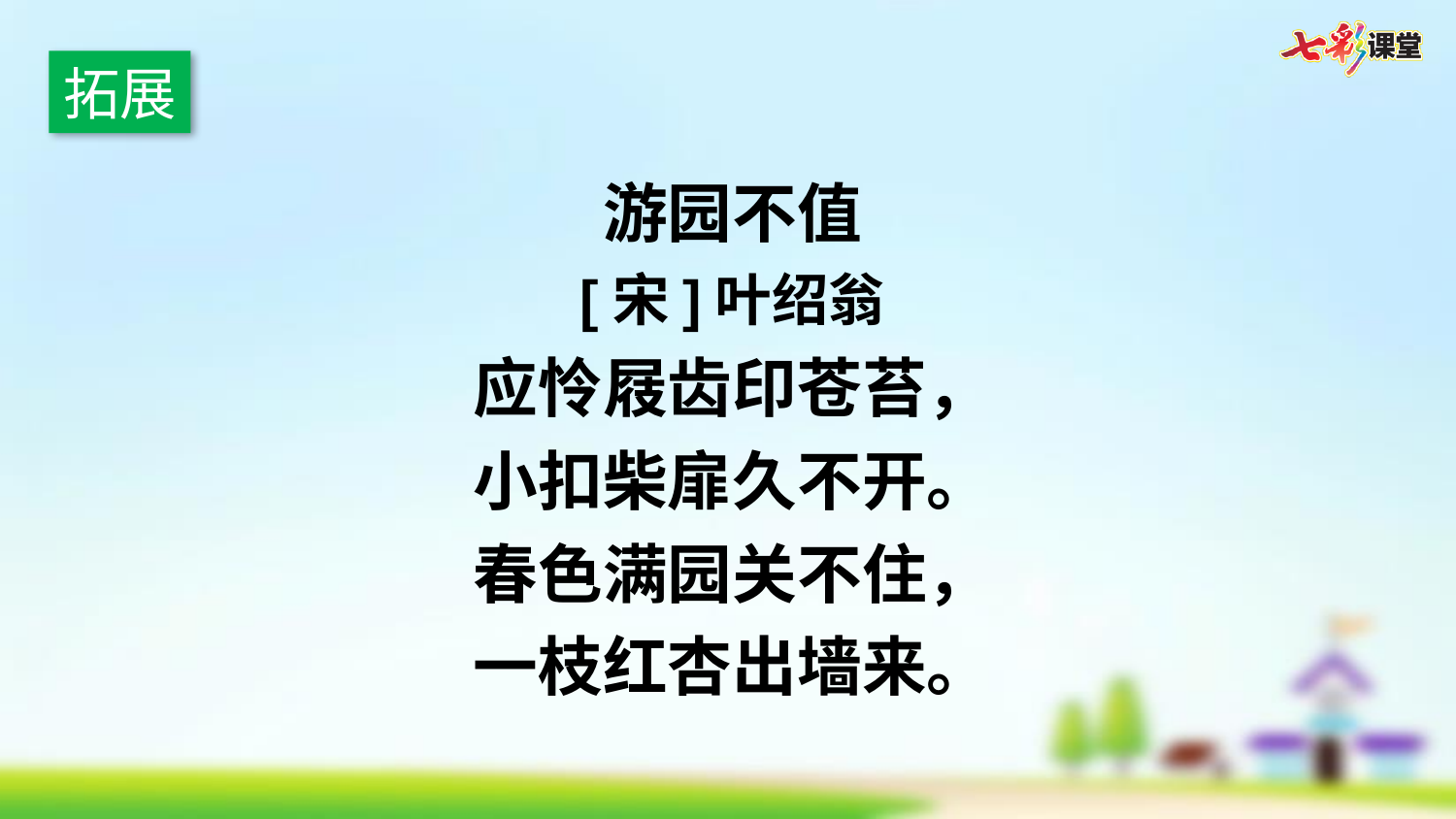

拓展
游园不值
[宋]叶绍翁
应怜屐齿印苍苔，
小扣柴扉久不开。
春色满园关不住，
一枝红杏出墙来。